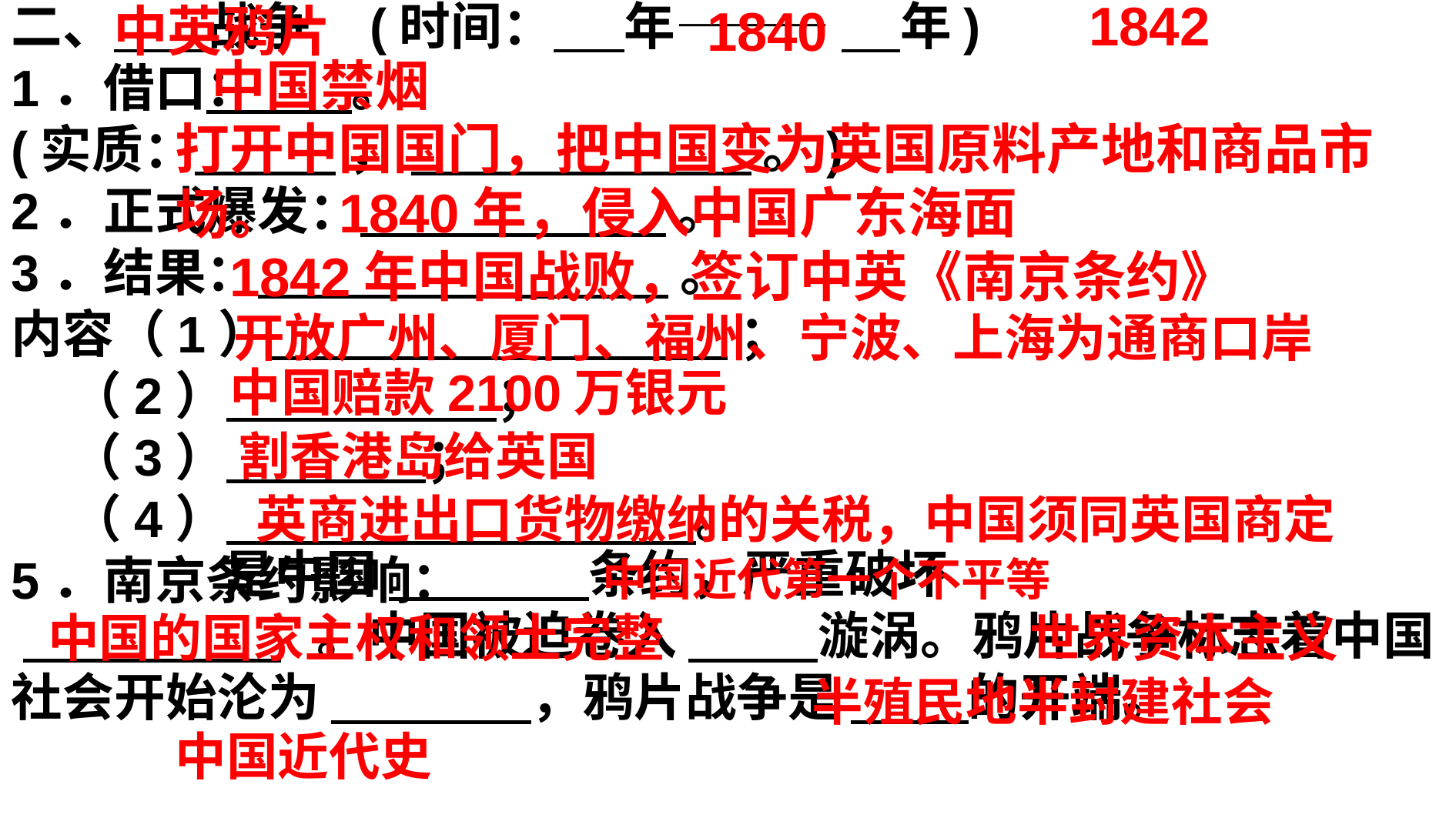

1842
二、        战争    (时间：      年———      年)
1．借口：        。
(实质：             ，                               。)
2．正式爆发：                           。
3．结果：                                    。
内容（1）                                        ；
    （2）                       ；
    （3）                 ；
    （4）                                        。
5．南京条约影响：

中英鸦片
1840
中国禁烟
打开中国国门，把中国变为英国原料产地和商品市场。
1840年，侵入中国广东海面
1842年中国战败，签订中英《南京条约》
开放广州、厦门、福州、宁波、上海为通商口岸
中国赔款2100万银元
割香港岛给英国
英商进出口货物缴纳的关税，中国须同英国商定
                 是中国                  条约，严重破坏
                         。中国被迫卷入            漩涡。鸦片战争标志着中国社会开始沦为                  ，鸦片战争是           的开端。
中国近代第一个不平等
中国的国家主权和领土完整
世界资本主义
半殖民地半封建社会
中国近代史